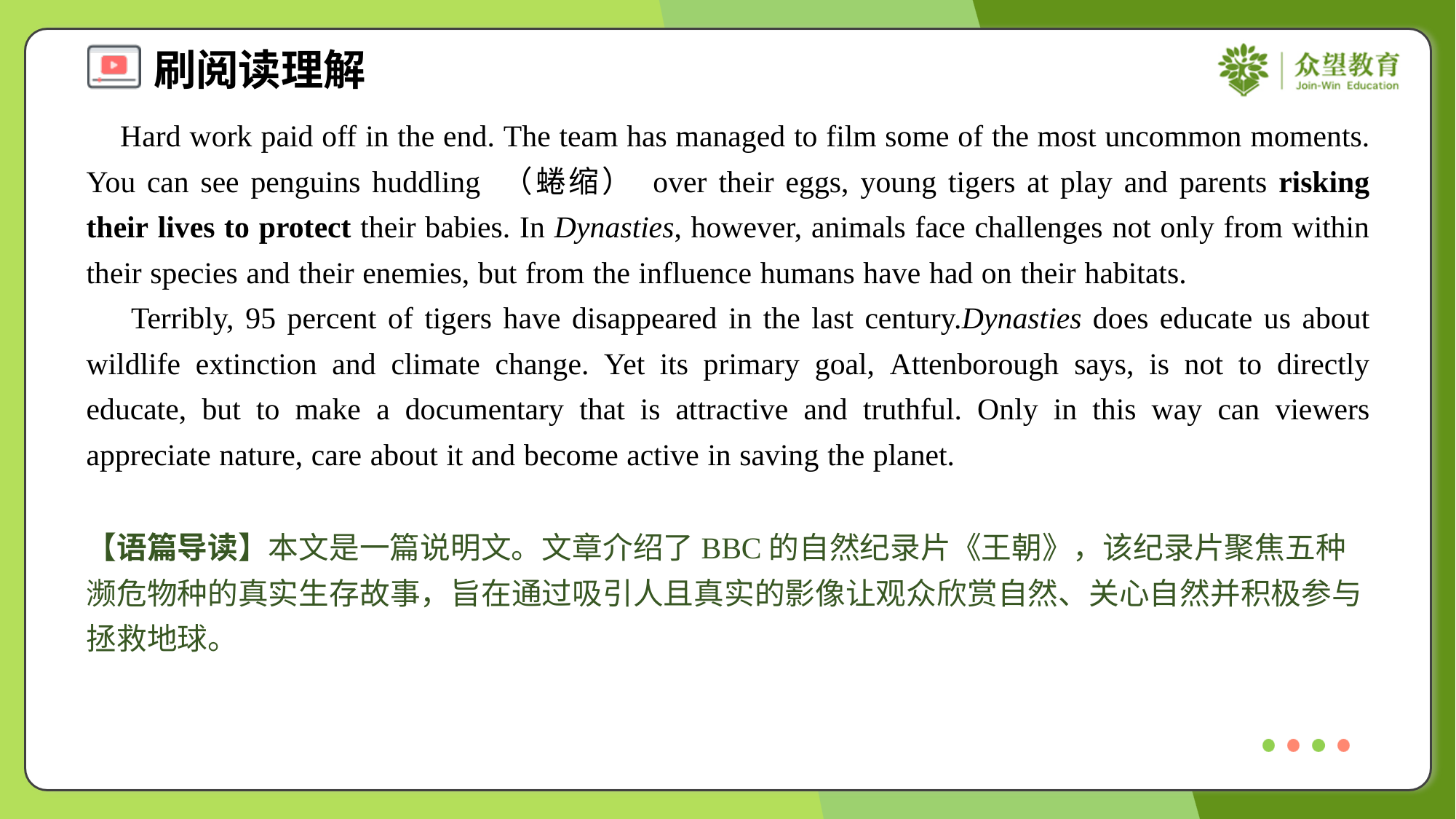

Hard work paid off in the end. The team has managed to film some of the most uncommon moments. You can see penguins huddling （蜷缩） over their eggs, young tigers at play and parents risking their lives to protect their babies. In Dynasties, however, animals face challenges not only from within their species and their enemies, but from the influence humans have had on their habitats.
    Terribly, 95 percent of tigers have disappeared in the last century.Dynasties does educate us about wildlife extinction and climate change. Yet its primary goal, Attenborough says, is not to directly educate, but to make a documentary that is attractive and truthful. Only in this way can viewers appreciate nature, care about it and become active in saving the planet.
【语篇导读】本文是一篇说明文。文章介绍了BBC的自然纪录片《王朝》，该纪录片聚焦五种濒危物种的真实生存故事，旨在通过吸引人且真实的影像让观众欣赏自然、关心自然并积极参与拯救地球。